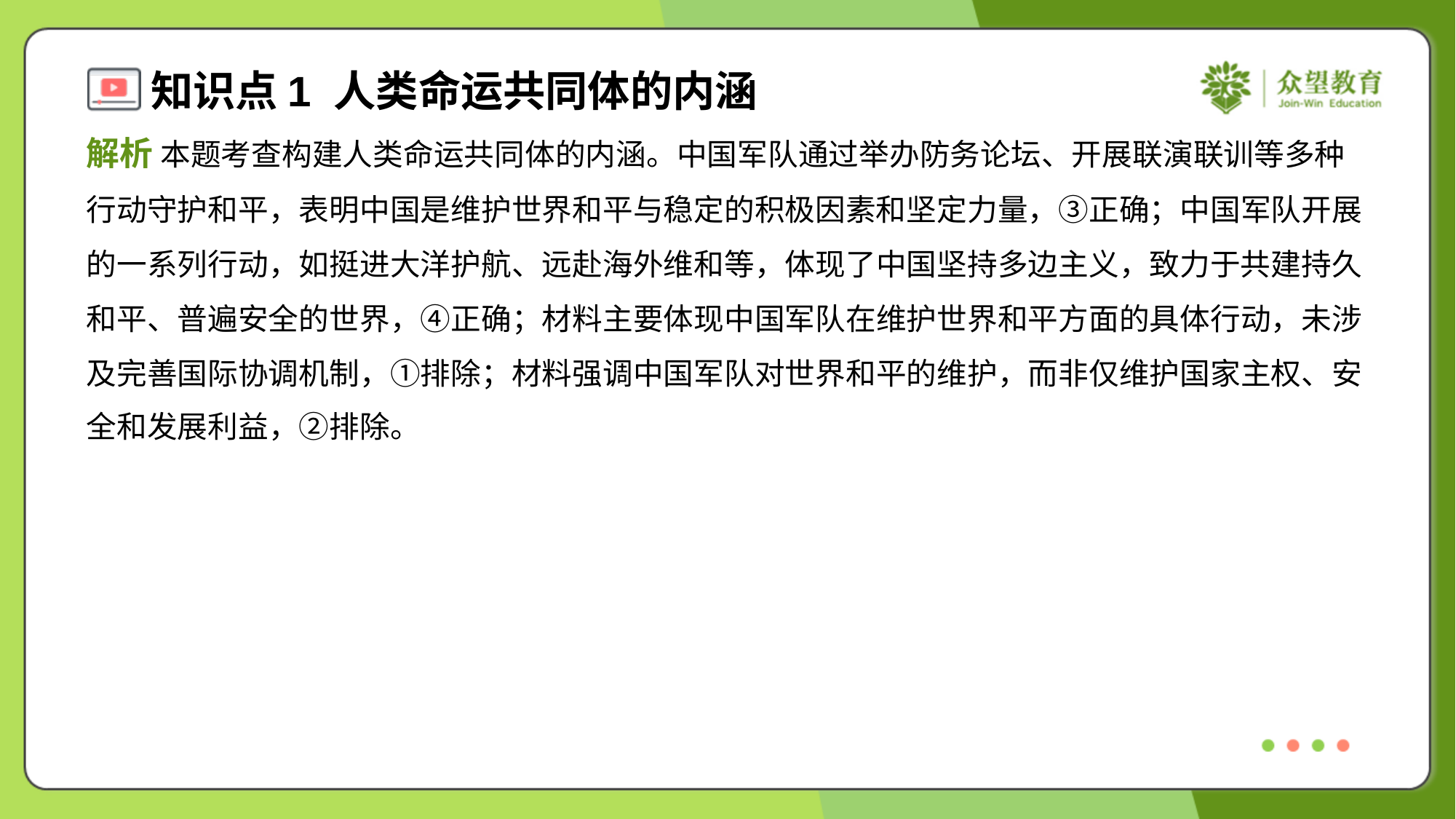

解析 本题考查构建人类命运共同体的内涵。中国军队通过举办防务论坛、开展联演联训等多种
行动守护和平，表明中国是维护世界和平与稳定的积极因素和坚定力量，③正确；中国军队开展
的一系列行动，如挺进大洋护航、远赴海外维和等，体现了中国坚持多边主义，致力于共建持久
和平、普遍安全的世界，④正确；材料主要体现中国军队在维护世界和平方面的具体行动，未涉
及完善国际协调机制，①排除；材料强调中国军队对世界和平的维护，而非仅维护国家主权、安
全和发展利益，②排除。